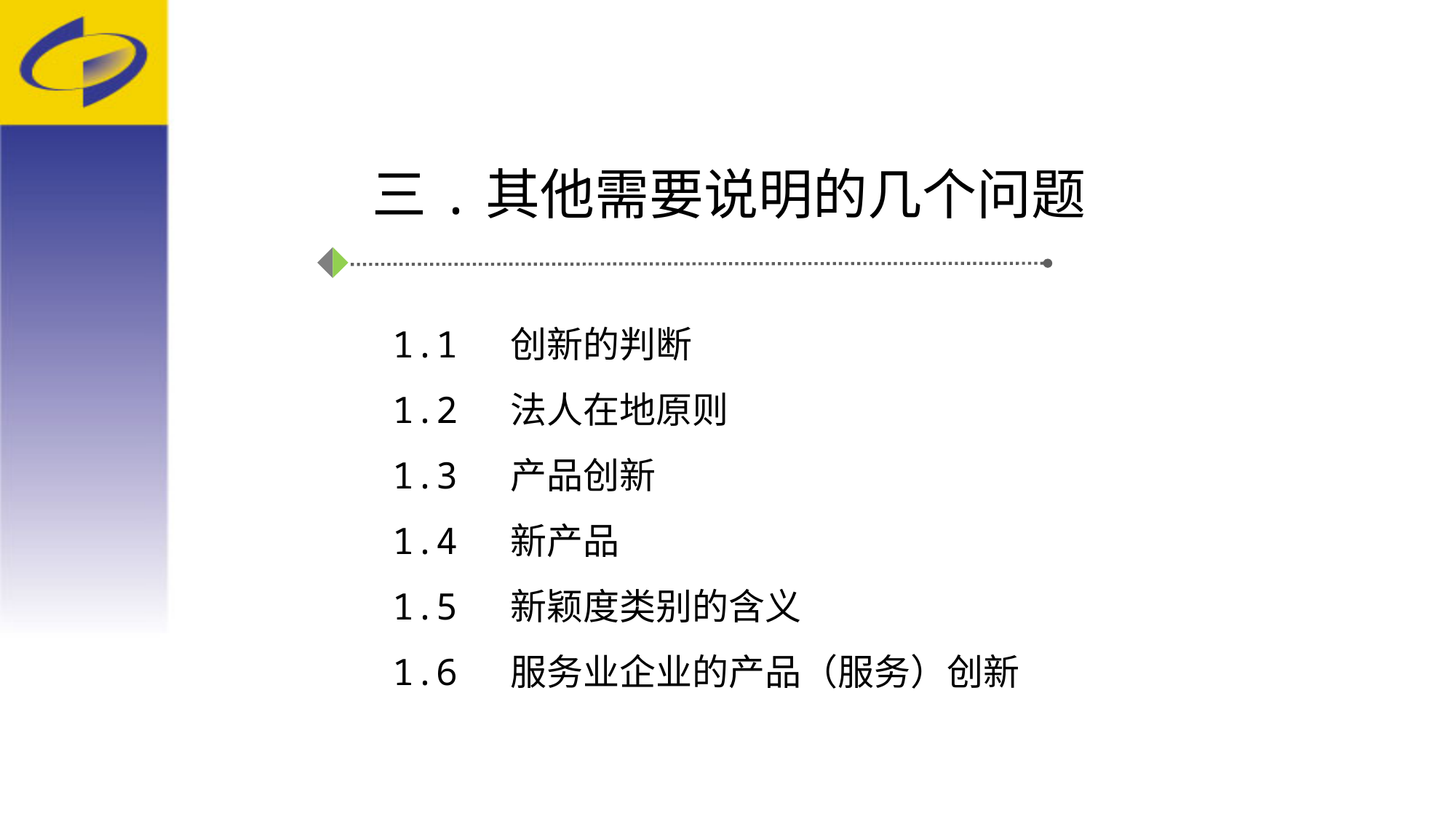

三.其他需要说明的几个问题

1.1  创新的判断
1.2  法人在地原则
1.3  产品创新
1.4  新产品
1.5  新颖度类别的含义
1.6  服务业企业的产品（服务）创新

47